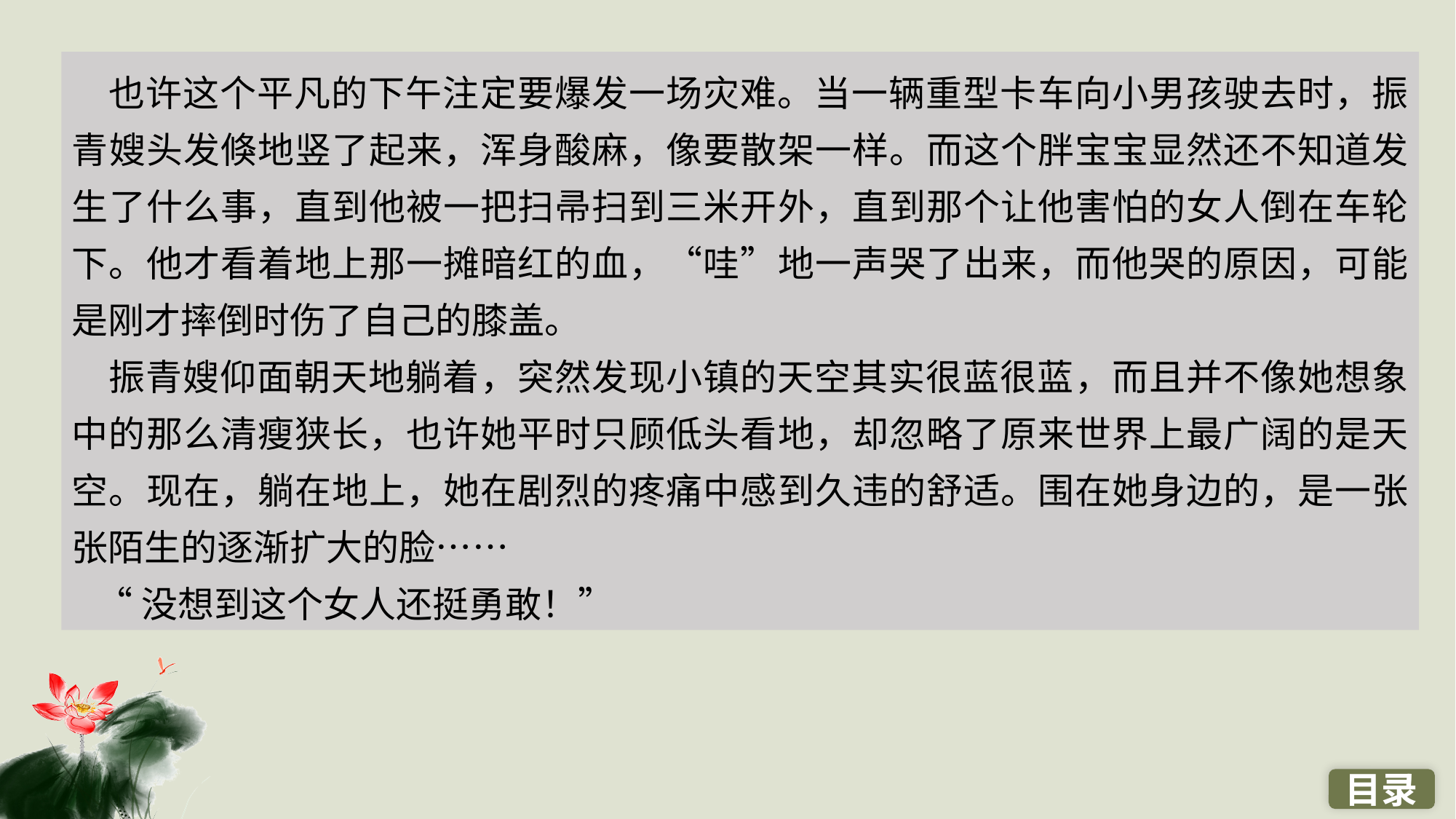

也许这个平凡的下午注定要爆发一场灾难。当一辆重型卡车向小男孩驶去时，振青嫂头发倏地竖了起来，浑身酸麻，像要散架一样。而这个胖宝宝显然还不知道发生了什么事，直到他被一把扫帚扫到三米开外，直到那个让他害怕的女人倒在车轮下。他才看着地上那一摊暗红的血，“哇”地一声哭了出来，而他哭的原因，可能是刚才摔倒时伤了自己的膝盖。
   振青嫂仰面朝天地躺着，突然发现小镇的天空其实很蓝很蓝，而且并不像她想象中的那么清瘦狭长，也许她平时只顾低头看地，却忽略了原来世界上最广阔的是天空。现在，躺在地上，她在剧烈的疼痛中感到久违的舒适。围在她身边的，是一张张陌生的逐渐扩大的脸……
   “没想到这个女人还挺勇敢！”